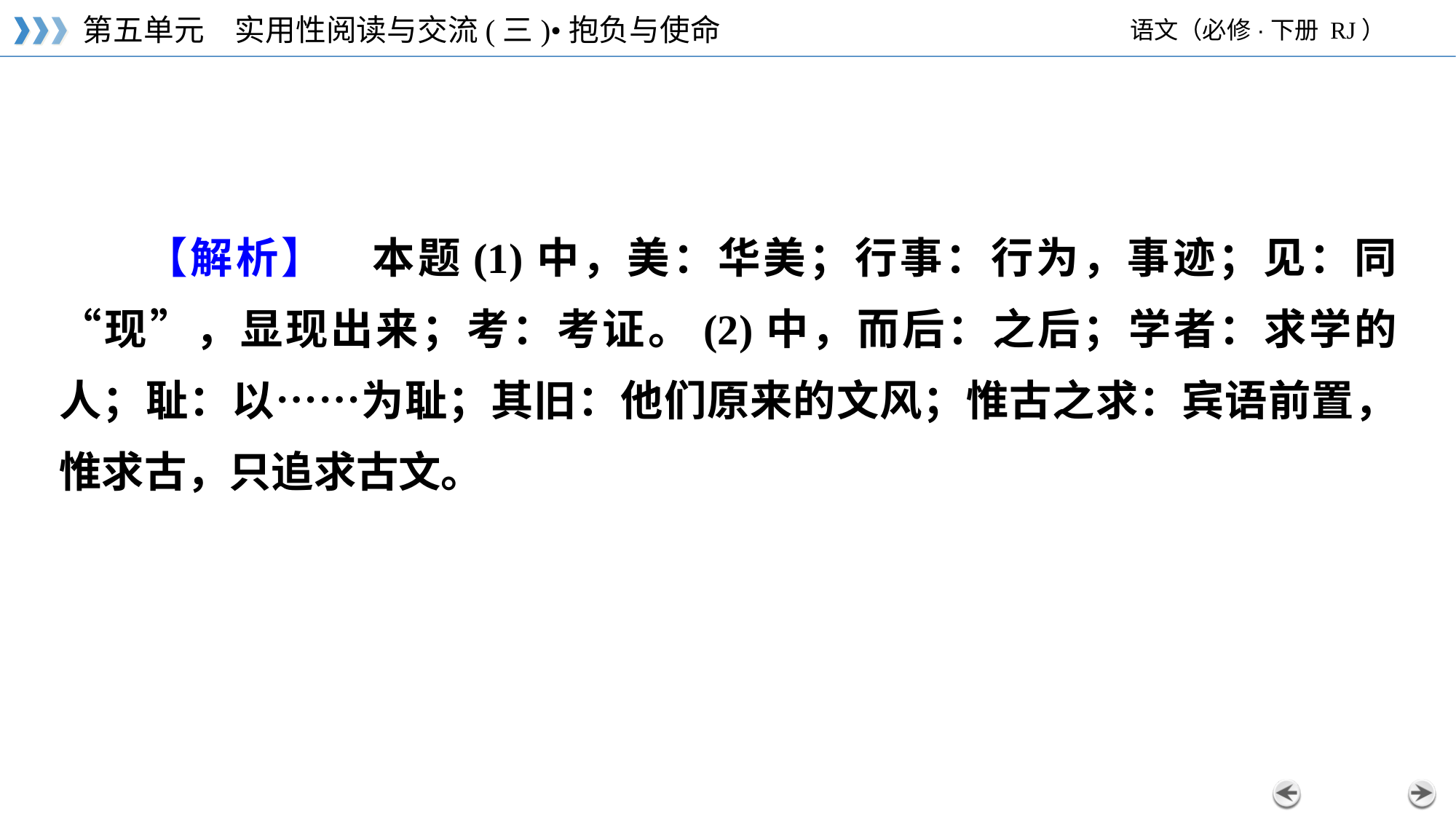

【解析】　本题(1)中，美：华美；行事：行为，事迹；见：同“现”，显现出来；考：考证。(2)中，而后：之后；学者：求学的人；耻：以……为耻；其旧：他们原来的文风；惟古之求：宾语前置，惟求古，只追求古文。